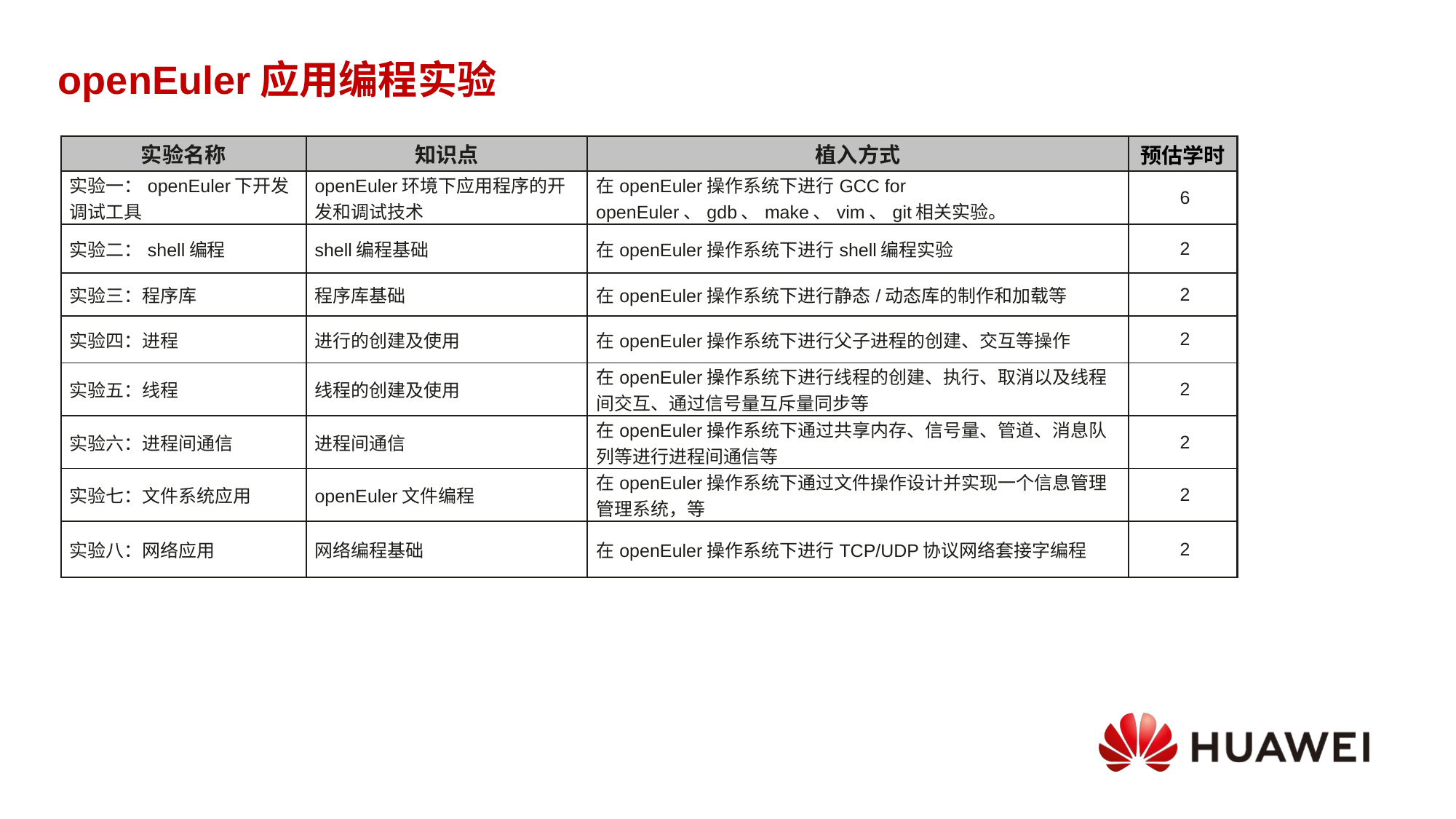

# openEuler应用编程实验
| 实验名称 | 知识点 | 植入方式 | 预估学时 |
| --- | --- | --- | --- |
| 实验一：openEuler下开发调试工具 | openEuler环境下应用程序的开发和调试技术 | 在openEuler操作系统下进行GCC for openEuler、gdb、make、vim、git相关实验。 | 6 |
| 实验二：shell编程 | shell编程基础 | 在openEuler操作系统下进行shell编程实验 | 2 |
| 实验三：程序库 | 程序库基础 | 在openEuler操作系统下进行静态/动态库的制作和加载等 | 2 |
| 实验四：进程 | 进行的创建及使用 | 在openEuler操作系统下进行父子进程的创建、交互等操作 | 2 |
| 实验五：线程 | 线程的创建及使用 | 在openEuler操作系统下进行线程的创建、执行、取消以及线程间交互、通过信号量互斥量同步等 | 2 |
| 实验六：进程间通信 | 进程间通信 | 在openEuler操作系统下通过共享内存、信号量、管道、消息队列等进行进程间通信等 | 2 |
| 实验七：文件系统应用 | openEuler文件编程 | 在openEuler操作系统下通过文件操作设计并实现一个信息管理管理系统，等 | 2 |
| 实验八：网络应用 | 网络编程基础 | 在openEuler操作系统下进行TCP/UDP协议网络套接字编程 | 2 |